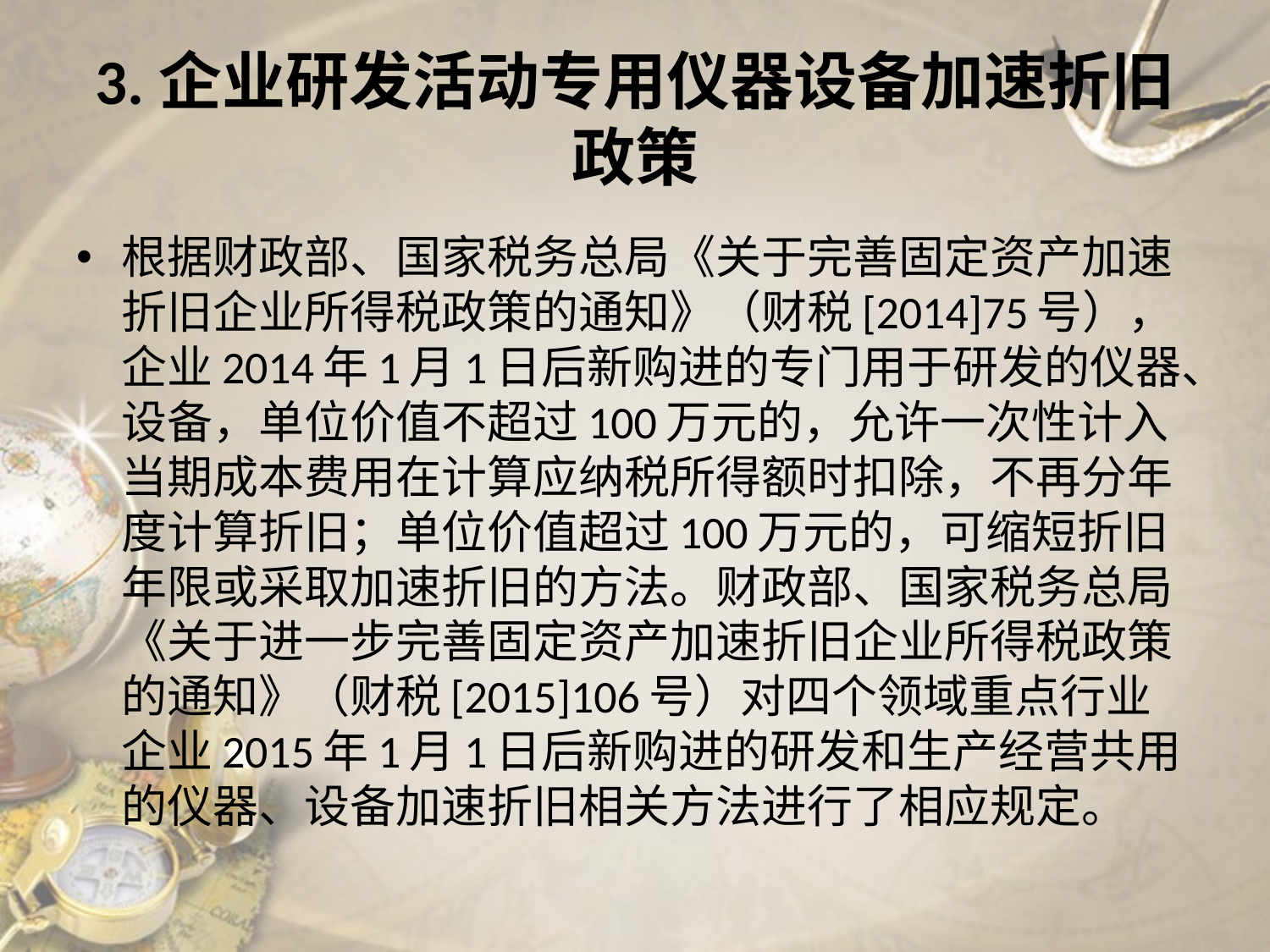

# 3.企业研发活动专用仪器设备加速折旧政策
根据财政部、国家税务总局《关于完善固定资产加速折旧企业所得税政策的通知》（财税[2014]75号），企业2014年1月1日后新购进的专门用于研发的仪器、设备，单位价值不超过100万元的，允许一次性计入当期成本费用在计算应纳税所得额时扣除，不再分年度计算折旧；单位价值超过100万元的，可缩短折旧年限或采取加速折旧的方法。财政部、国家税务总局《关于进一步完善固定资产加速折旧企业所得税政策的通知》（财税[2015]106号）对四个领域重点行业企业2015年1月1日后新购进的研发和生产经营共用的仪器、设备加速折旧相关方法进行了相应规定。